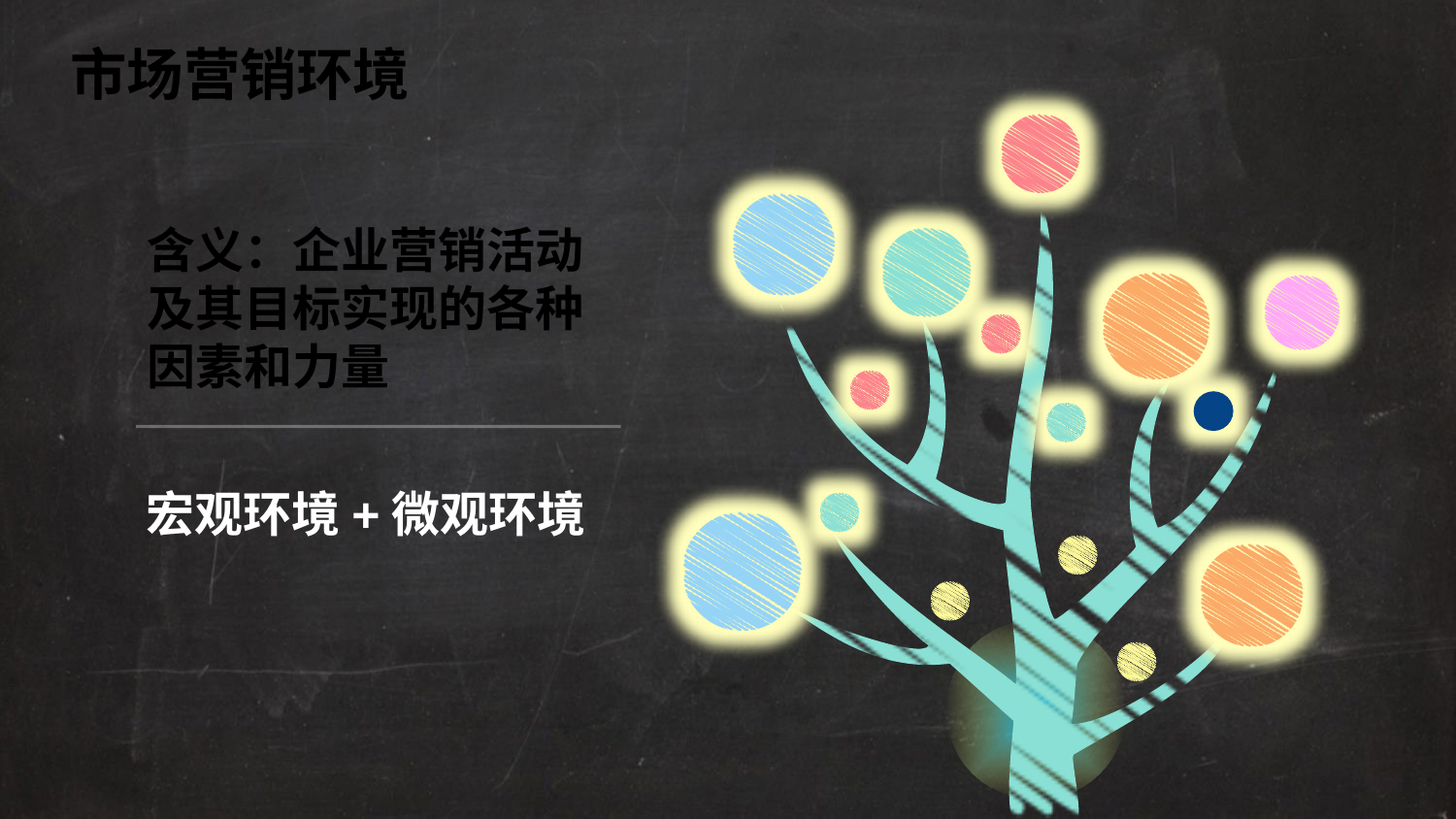

市场营销环境

含义：企业营销活动及其目标实现的各种因素和力量
宏观环境+微观环境